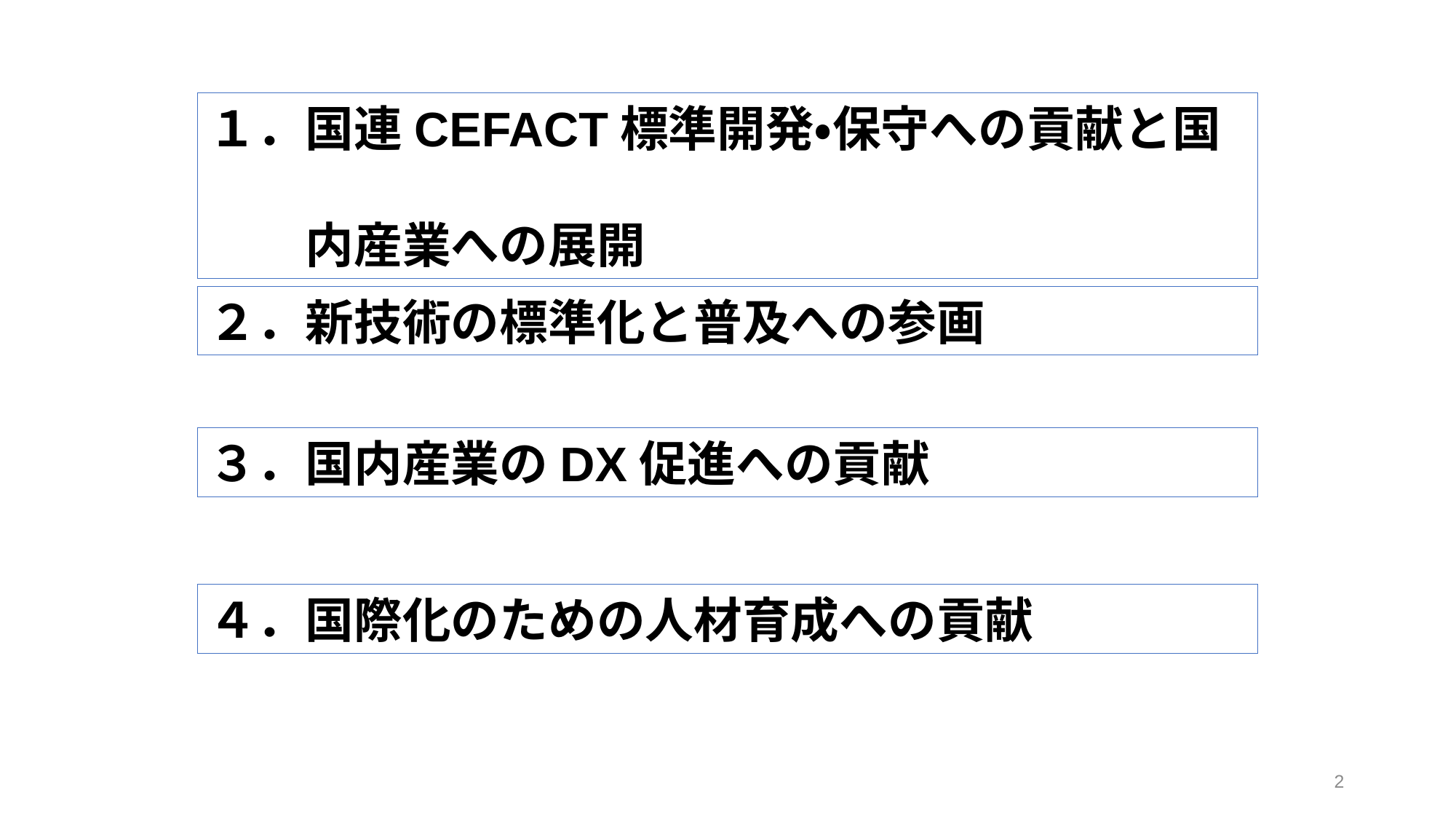

１．国連CEFACT標準開発・保守への貢献と国
　　内産業への展開
２．新技術の標準化と普及への参画
３．国内産業のDX促進への貢献
４．国際化のための人材育成への貢献
2